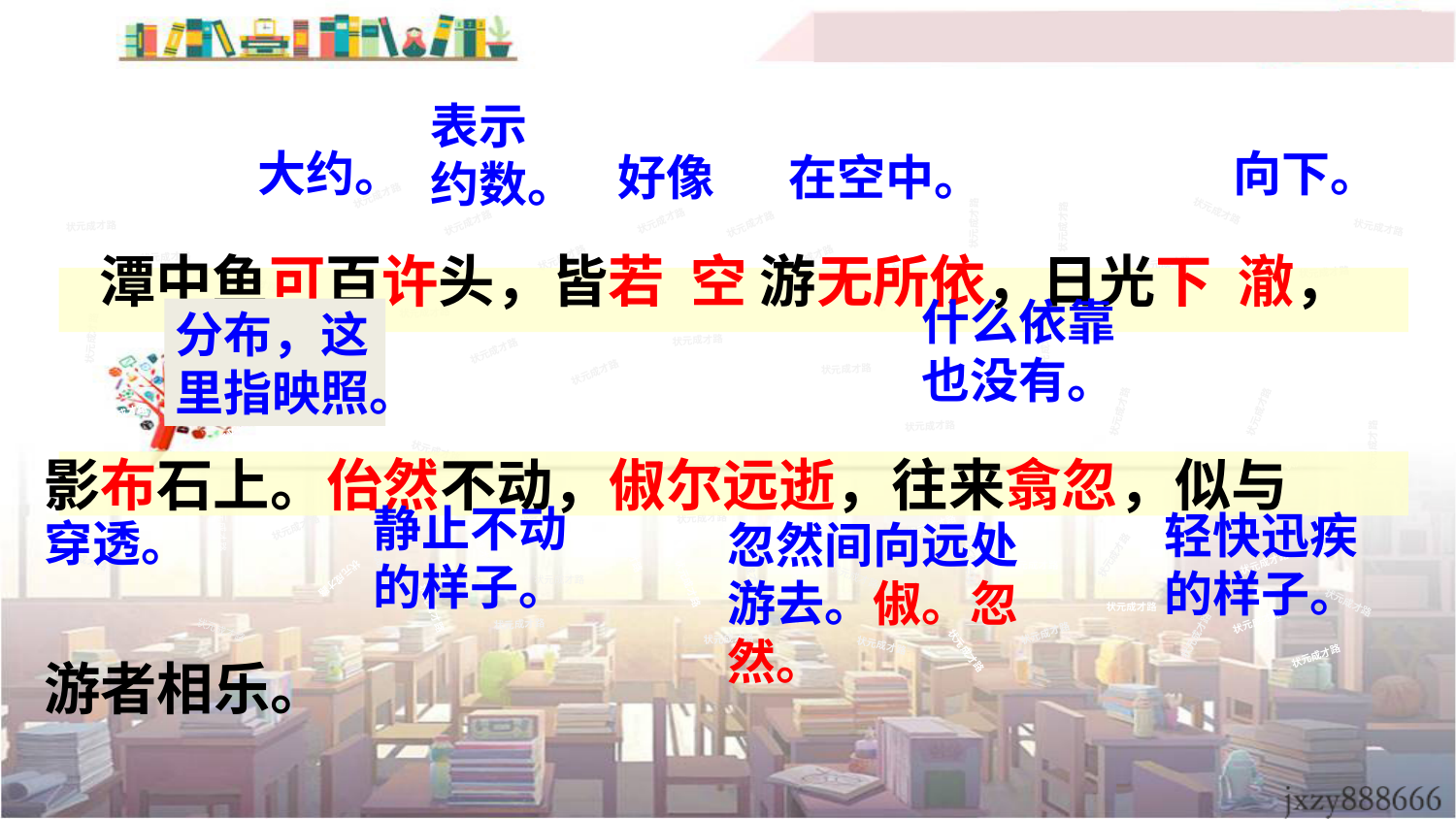

表示
约数。
    潭中鱼可百许头，皆若  空 游无所依，日光下  澈，影布石上。佁然不动，俶尔远逝，往来翕忽，似与游者相乐。
大约。
向下。
好像
在空中。
状元成才路
状元成才路
状元成才路
状元成才路
状元成才路
状元成才路
状元成才路
状元成才路
状元成才路
状元成才路
状元成才路
状元成才路
状元成才路
状元成才路
状元成才路
状元成才路

状元成才路
状元成才路
状元成才路
状元成才路
状元成才路
状元成才路
状元成才路
什么依靠也没有。
分布，这里指映照。
状元成才路
状元成才路
状元成才路
状元成才路
状元成才路
状元成才路
状元成才路
状元成才路
状元成才路
状元成才路
状元成才路
状元成才路
状元成才路
状元成才路
状元成才路
状元成才路
状元成才路
状元成才路
状元成才路
状元成才路
状元成才路
状元成才路
状元成才路
状元成才路
状元成才路
状元成才路
状元成才路
状元成才路
状元成才路
状元成才路
状元成才路
状元成才路
状元成才路
状元成才路
状元成才路
状元成才路

状元成才路
状元成才路
状元成才路
状元成才路
状元成才路
状元成才路
静止不动的样子。
状元成才路
轻快迅疾的样子。
状元成才路
状元成才路
状元成才路
状元成才路
穿透。
忽然间向远处游去。俶。忽然。
状元成才路
状元成才路
状元成才路
状元成才路
状元成才路
状元成才路
状元成才路
状元成才路
状元成才路
状元成才路
状元成才路
状元成才路
状元成才路
状元成才路
状元成才路
状元成才路
状元成才路
状元成才路
状元成才路
状元成才路
状元成才路
状元成才路
状元成才路
状元成才路
状元成才路
状元成才路
状元成才路
状元成才路
状元成才路
状元成才路